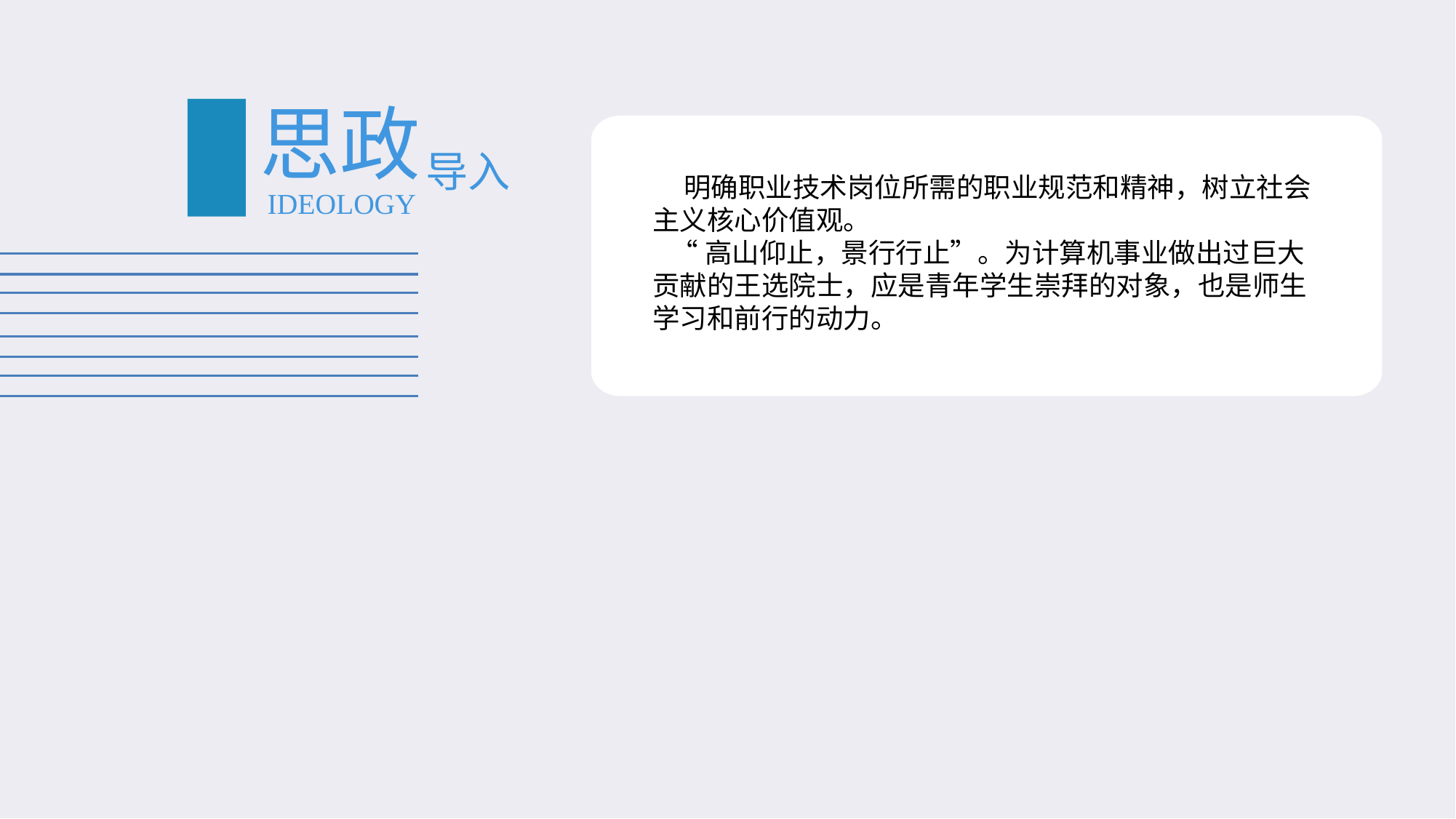

#
思政
导入

    明确职业技术岗位所需的职业规范和精神，树立社会主义核心价值观。
   “高山仰止，景行行止”。为计算机事业做出过巨大贡献的王选院士，应是青年学生崇拜的对象，也是师生学习和前行的动力。

IDEOLOGY